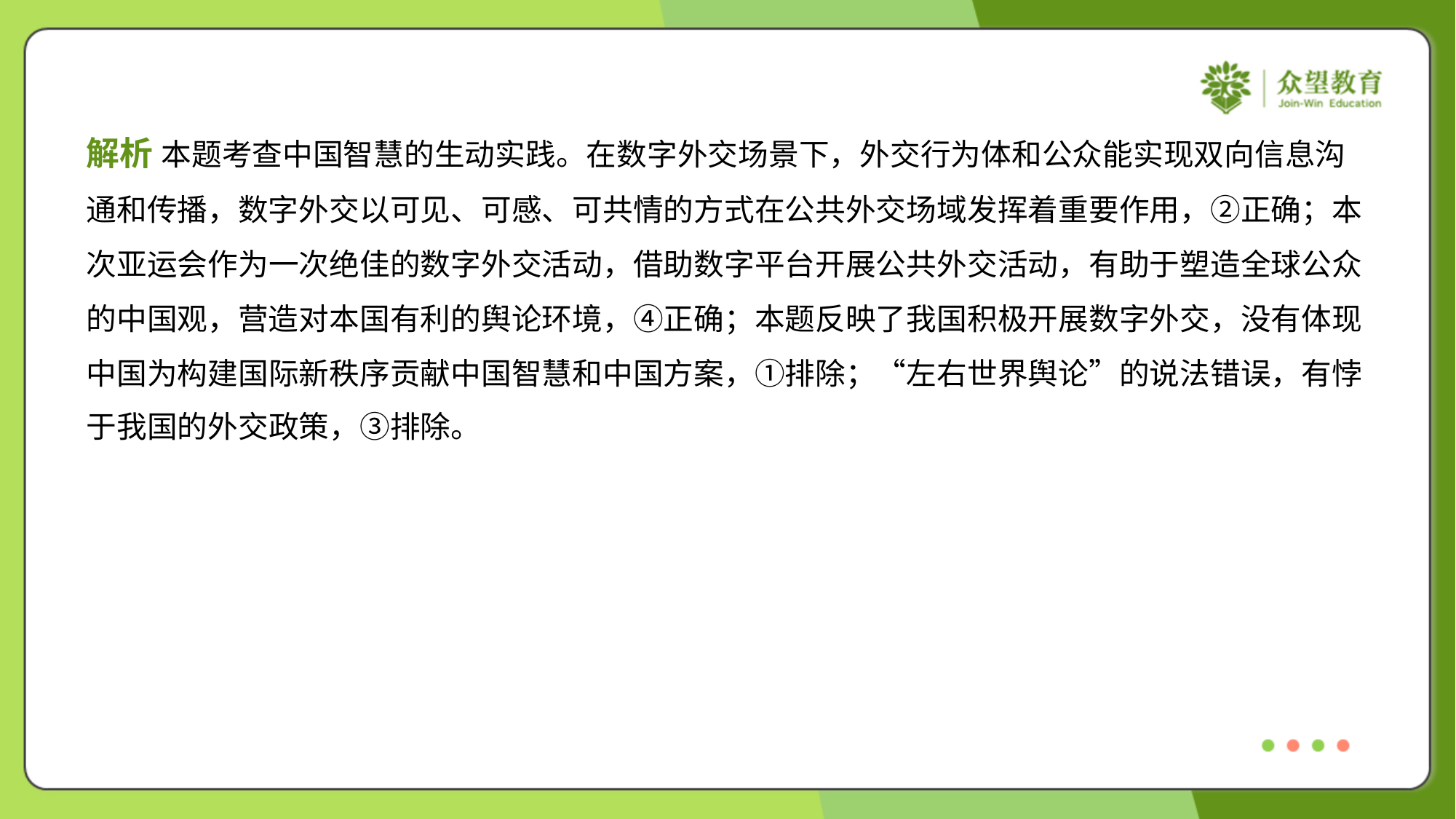

解析 本题考查中国智慧的生动实践。在数字外交场景下，外交行为体和公众能实现双向信息沟
通和传播，数字外交以可见、可感、可共情的方式在公共外交场域发挥着重要作用，②正确；本
次亚运会作为一次绝佳的数字外交活动，借助数字平台开展公共外交活动，有助于塑造全球公众
的中国观，营造对本国有利的舆论环境，④正确；本题反映了我国积极开展数字外交，没有体现
中国为构建国际新秩序贡献中国智慧和中国方案，①排除；“左右世界舆论”的说法错误，有悖
于我国的外交政策，③排除。